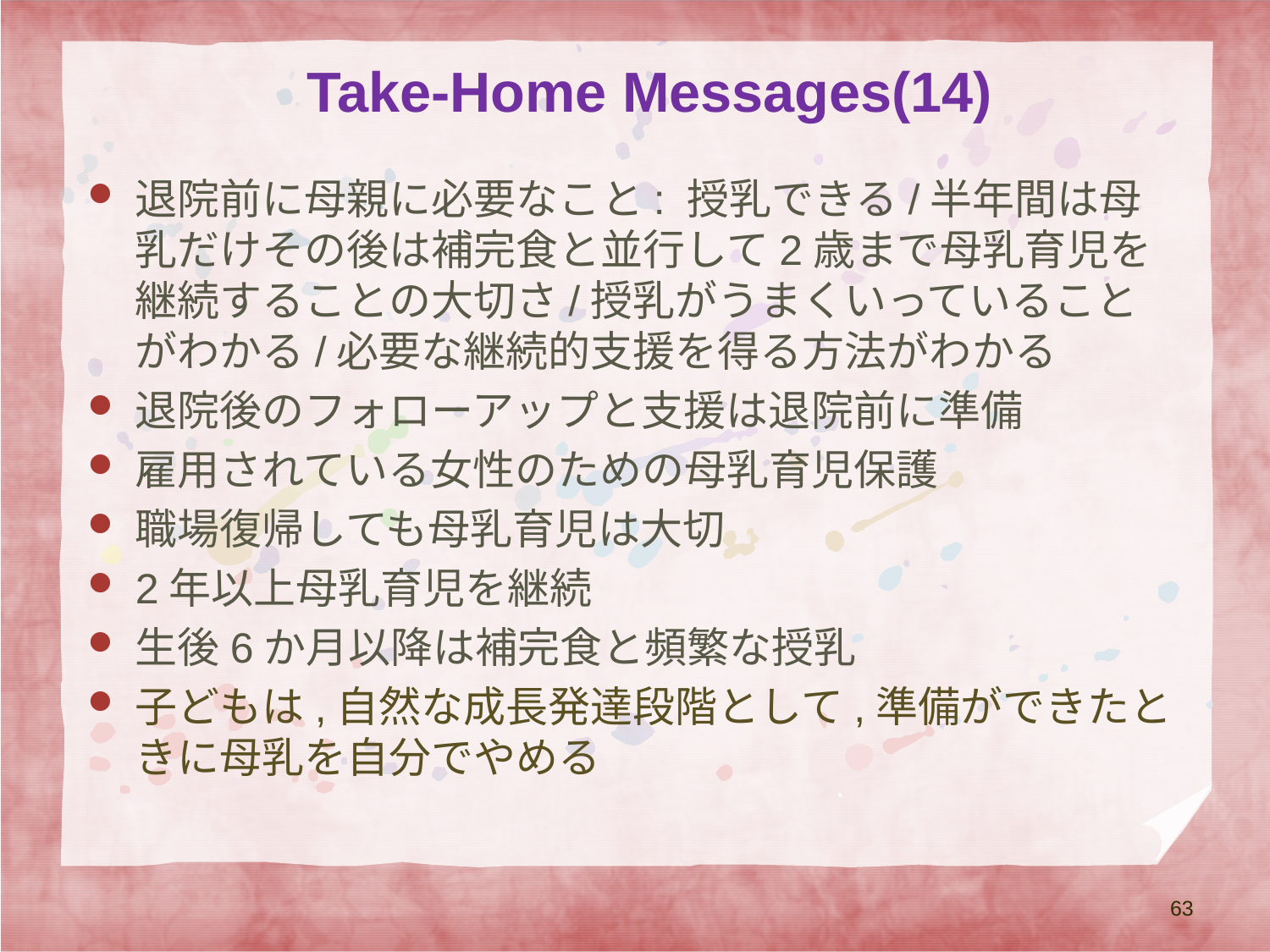

# Take-Home Messages(14)
退院前に母親に必要なこと: 授乳できる/半年間は母乳だけその後は補完食と並行して2歳まで母乳育児を継続することの大切さ/授乳がうまくいっていることがわかる/必要な継続的支援を得る方法がわかる
退院後のフォローアップと支援は退院前に準備
雇用されている女性のための母乳育児保護
職場復帰しても母乳育児は大切
2年以上母乳育児を継続
生後6か月以降は補完食と頻繁な授乳
子どもは,自然な成長発達段階として,準備ができたときに母乳を自分でやめる

63